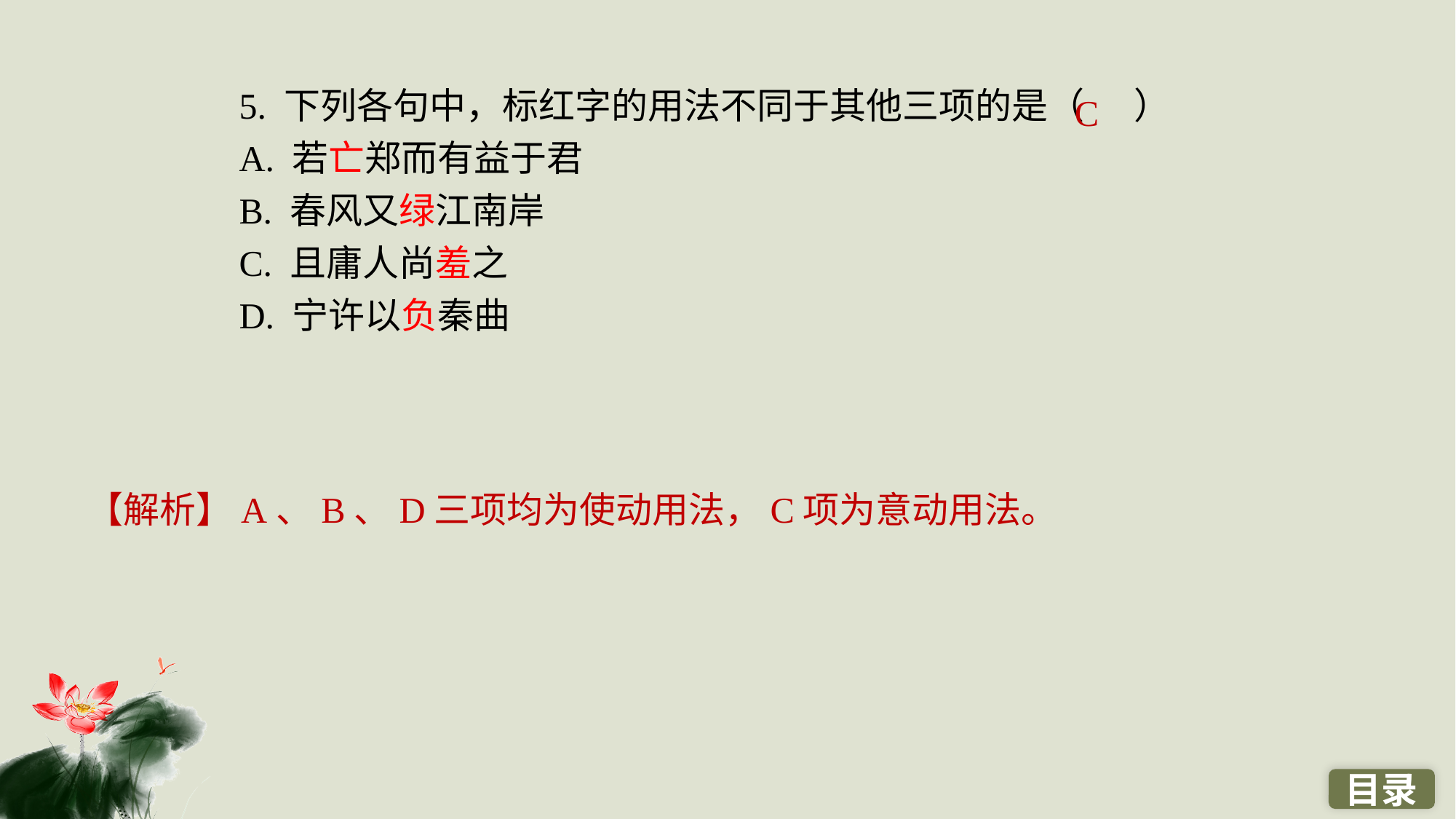

5. 下列各句中，标红字的用法不同于其他三项的是（      ）
A. 若亡郑而有益于君
B. 春风又绿江南岸
C. 且庸人尚羞之
D. 宁许以负秦曲
C
【解析】A、B、D三项均为使动用法，C项为意动用法。